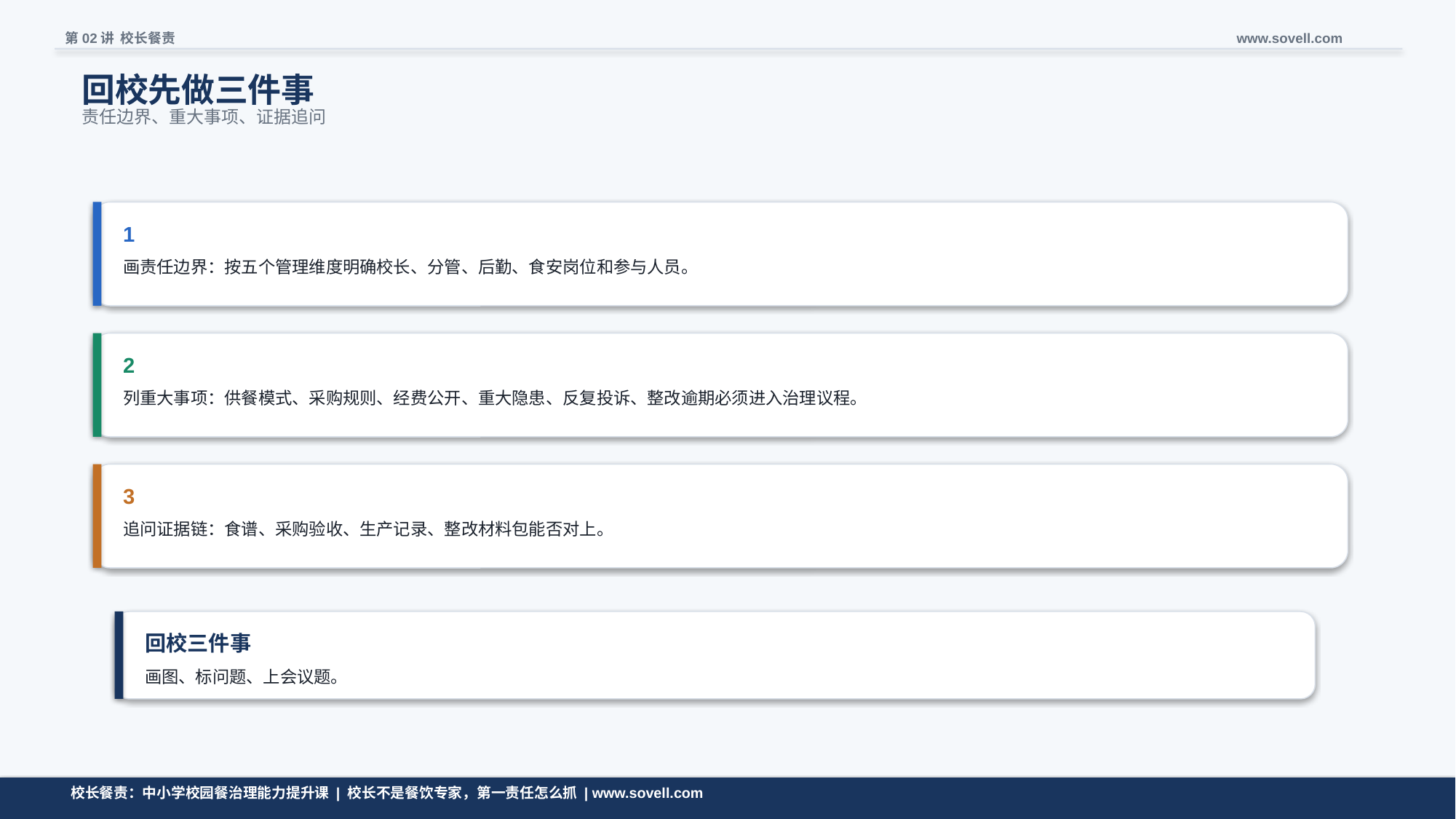

第02讲  校长餐责
www.sovell.com

回校先做三件事
责任边界、重大事项、证据追问

1
画责任边界：按五个管理维度明确校长、分管、后勤、食安岗位和参与人员。

2
列重大事项：供餐模式、采购规则、经费公开、重大隐患、反复投诉、整改逾期必须进入治理议程。

3
追问证据链：食谱、采购验收、生产记录、整改材料包能否对上。

回校三件事
画图、标问题、上会议题。

动作要小，但要能立刻开工。
校长餐责：中小学校园餐治理能力提升课 | 校长不是餐饮专家，第一责任怎么抓 | www.sovell.com